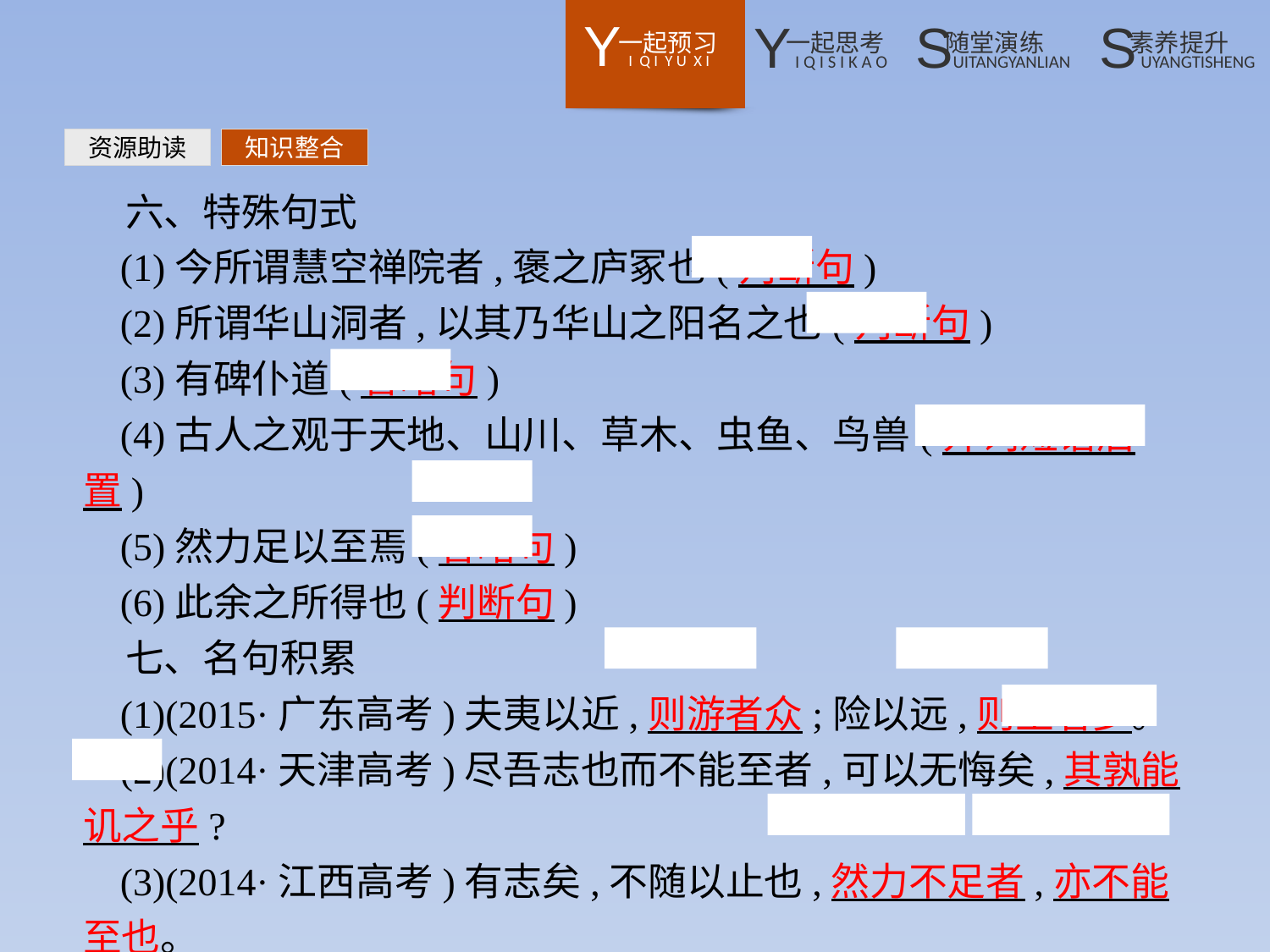

资源助读
知识整合
六、特殊句式
(1)今所谓慧空禅院者,褒之庐冢也(判断句)
(2)所谓华山洞者,以其乃华山之阳名之也(判断句)
(3)有碑仆道(省略句)
(4)古人之观于天地、山川、草木、虫鱼、鸟兽(介词短语后置)
(5)然力足以至焉(省略句)
(6)此余之所得也(判断句)
七、名句积累
(1)(2015·广东高考)夫夷以近,则游者众;险以远,则至者少。
(2)(2014·天津高考)尽吾志也而不能至者,可以无悔矣,其孰能讥之乎?
(3)(2014·江西高考)有志矣,不随以止也,然力不足者,亦不能至也。